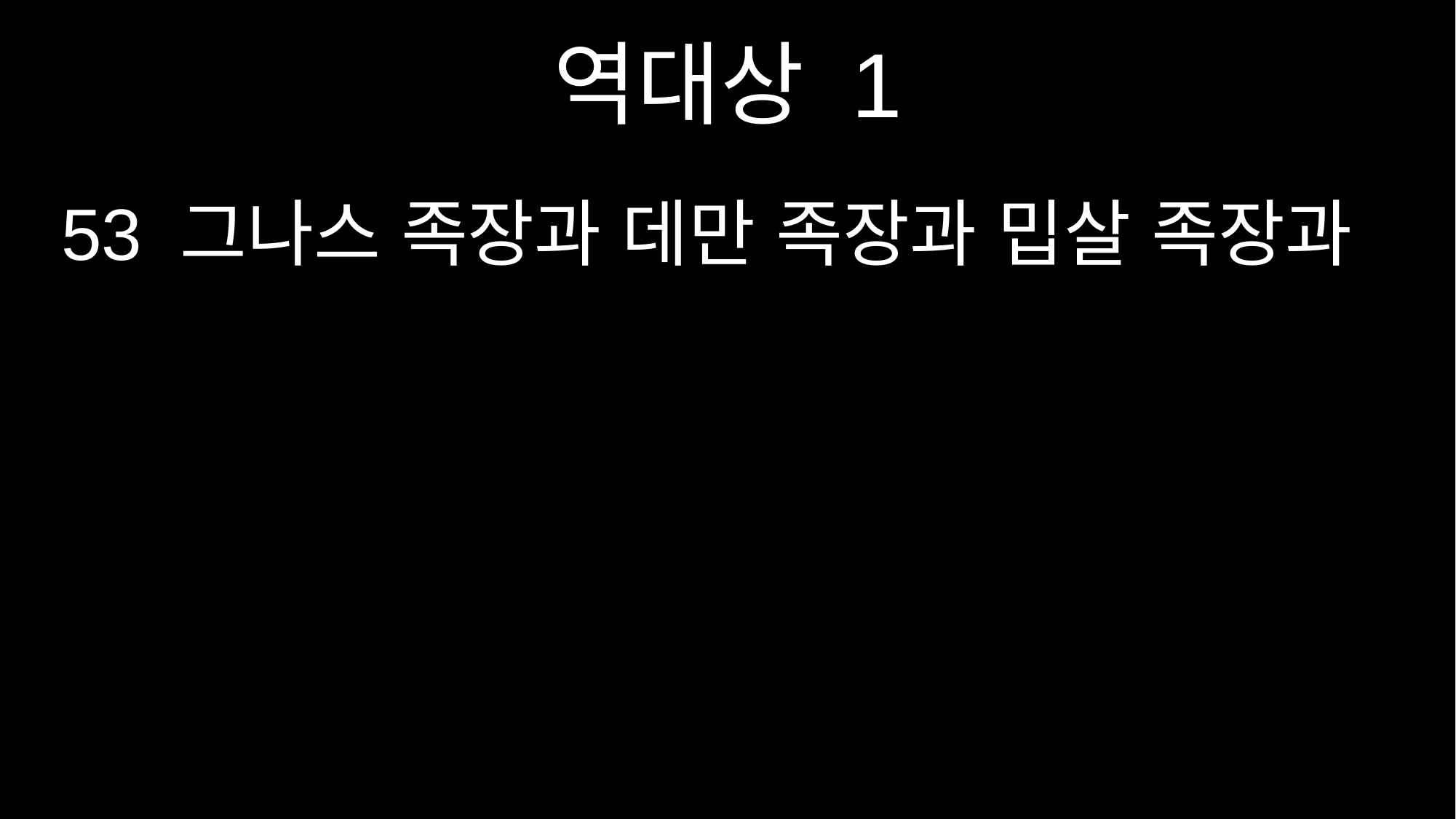

역대상 1
53 그나스 족장과 데만 족장과 밉살 족장과